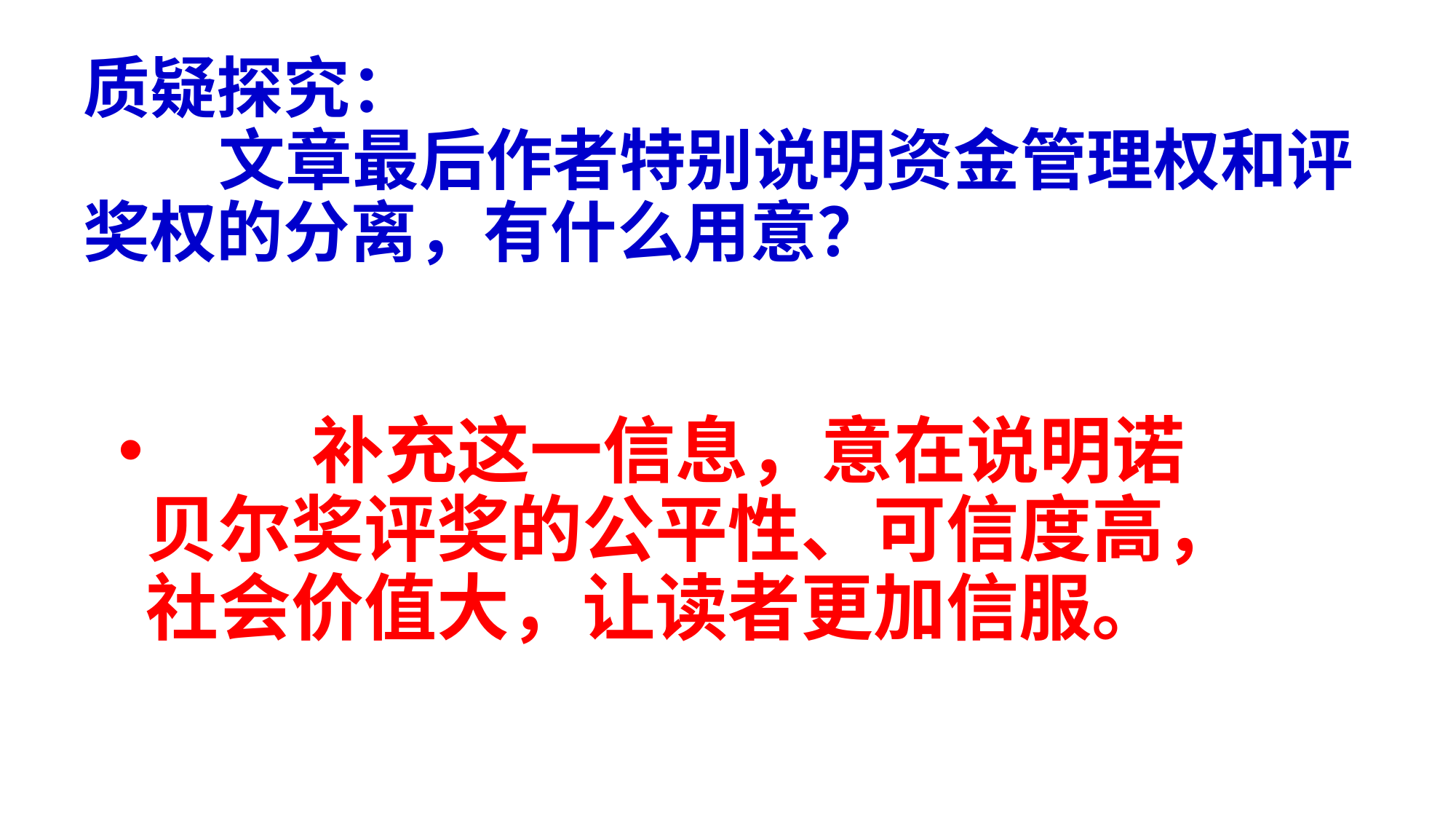

# 质疑探究： 文章最后作者特别说明资金管理权和评奖权的分离，有什么用意？

         补充这一信息，意在说明诺贝尔奖评奖的公平性、可信度高，社会价值大，让读者更加信服。